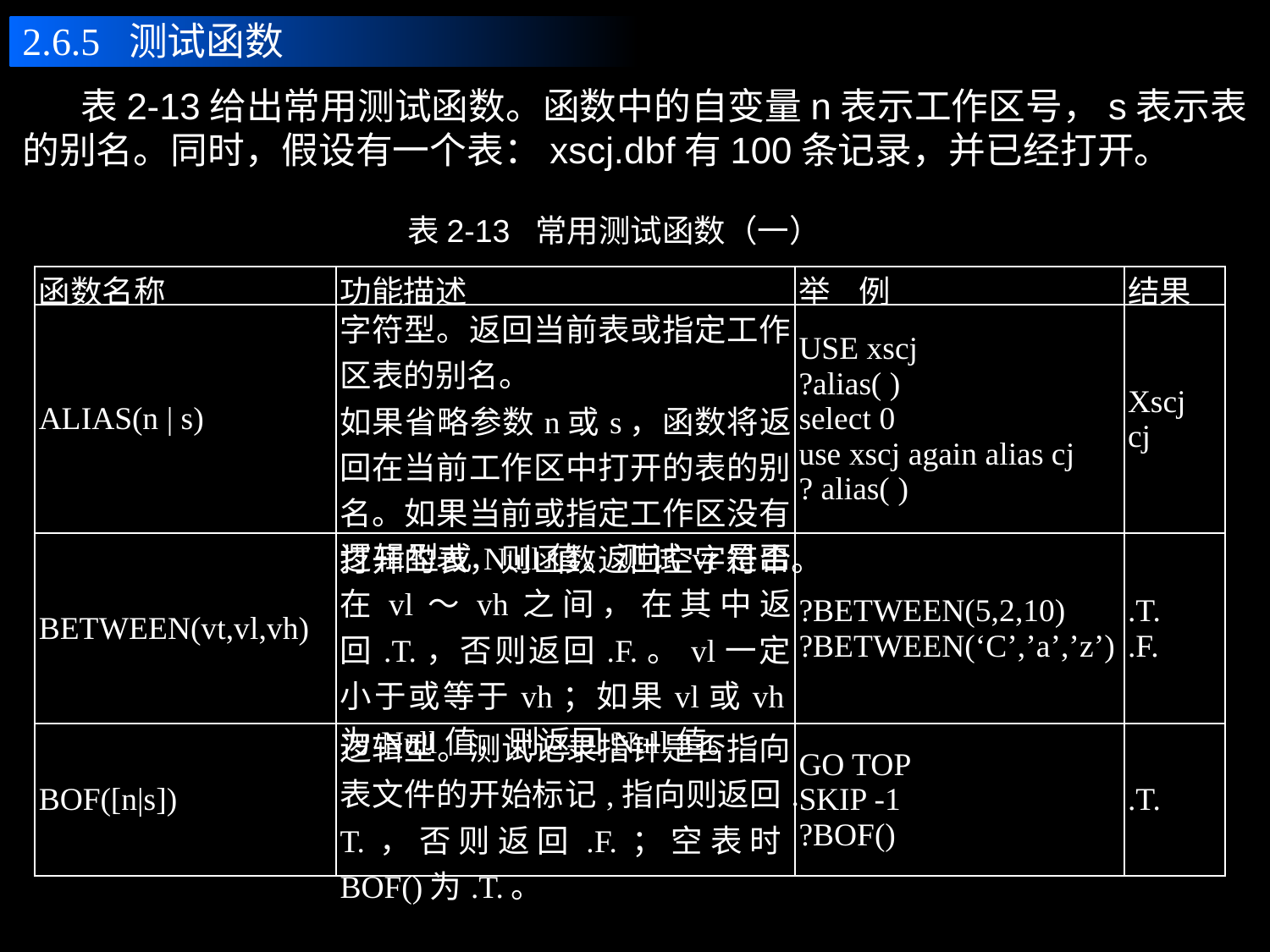

2.6.5  测试函数
      表2-13给出常用测试函数。函数中的自变量n表示工作区号，s表示表的别名。同时，假设有一个表：xscj.dbf有100条记录，并已经打开。
表2-13  常用测试函数（一）
| 函数名称 | 功能描述 | 举 例 | 结果 |
| --- | --- | --- | --- |
| ALIAS(n | s) | 字符型。返回当前表或指定工作区表的别名。 如果省略参数n或s，函数将返回在当前工作区中打开的表的别名。如果当前或指定工作区没有打开的表，则函数返回空字符串。 | USE xscj ?alias( ) select 0 use xscj again alias cj ? alias( ) | Xscj cj |
| BETWEEN(vt,vl,vh) | 逻辑型或Null值。测试vt是否在vl～vh之间，在其中返回.T.，否则返回.F.。vl一定小于或等于vh；如果vl或vh为Null值，则返回Null值。 | ?BETWEEN(5,2,10) ?BETWEEN(‘C’,’a’,’z’) | .T. .F. |
| BOF([n|s]) | 逻辑型。测试记录指针是否指向表文件的开始标记,指向则返回.T.，否则返回.F.；空表时BOF()为.T.。 | GO TOP SKIP -1 ?BOF() | .T. |